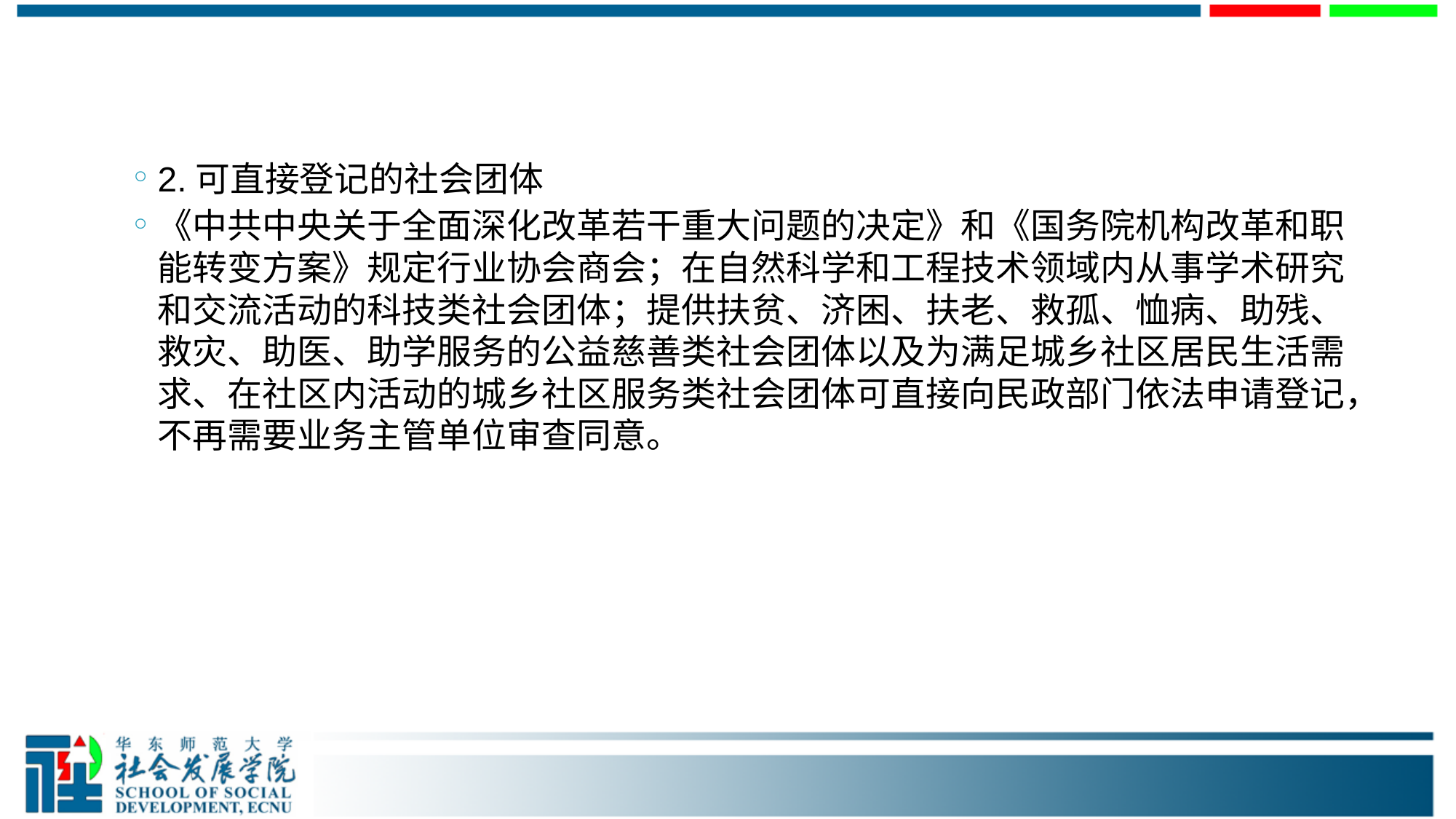

#
2.可直接登记的社会团体
《中共中央关于全面深化改革若干重大问题的决定》和《国务院机构改革和职能转变方案》规定行业协会商会；在自然科学和工程技术领域内从事学术研究和交流活动的科技类社会团体；提供扶贫、济困、扶老、救孤、恤病、助残、救灾、助医、助学服务的公益慈善类社会团体以及为满足城乡社区居民生活需求、在社区内活动的城乡社区服务类社会团体可直接向民政部门依法申请登记，不再需要业务主管单位审查同意。